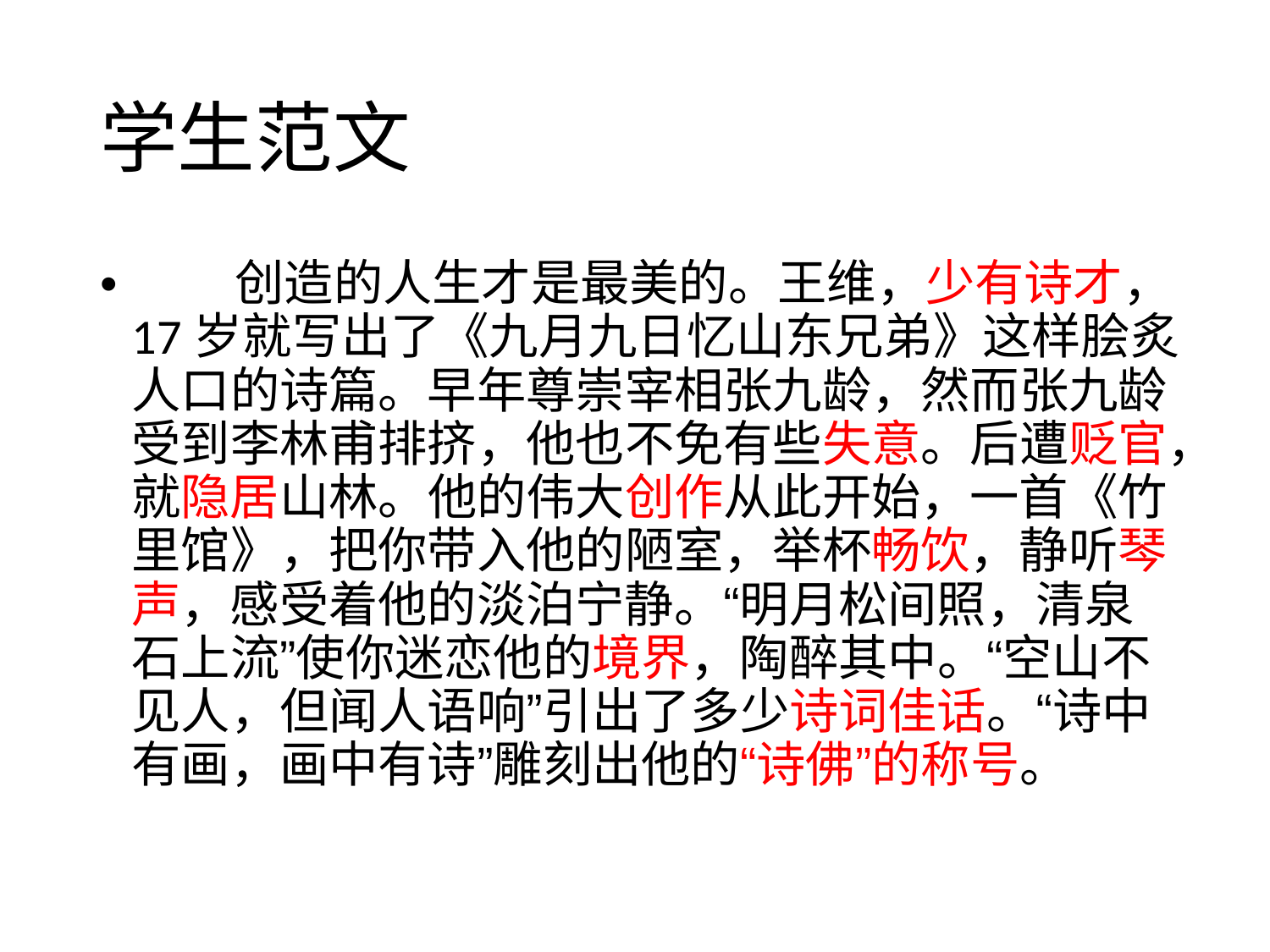

学生范文
• 创造的人生才是最美的。王维，少有诗才，
17岁就写出了《九月九日忆山东兄弟》这样脍炙
人口的诗篇。早年尊崇宰相张九龄，然而张九龄
受到李林甫排挤，他也不免有些失意。后遭贬官，
就隐居山林。他的伟大创作从此开始，一首《竹
里馆》，把你带入他的陋室，举杯畅饮，静听琴
声，感受着他的淡泊宁静。“明月松间照，清泉
石上流”使你迷恋他的境界，陶醉其中。“空山不
见人，但闻人语响”引出了多少诗词佳话。“诗中
有画，画中有诗”雕刻出他的“诗佛”的称号。